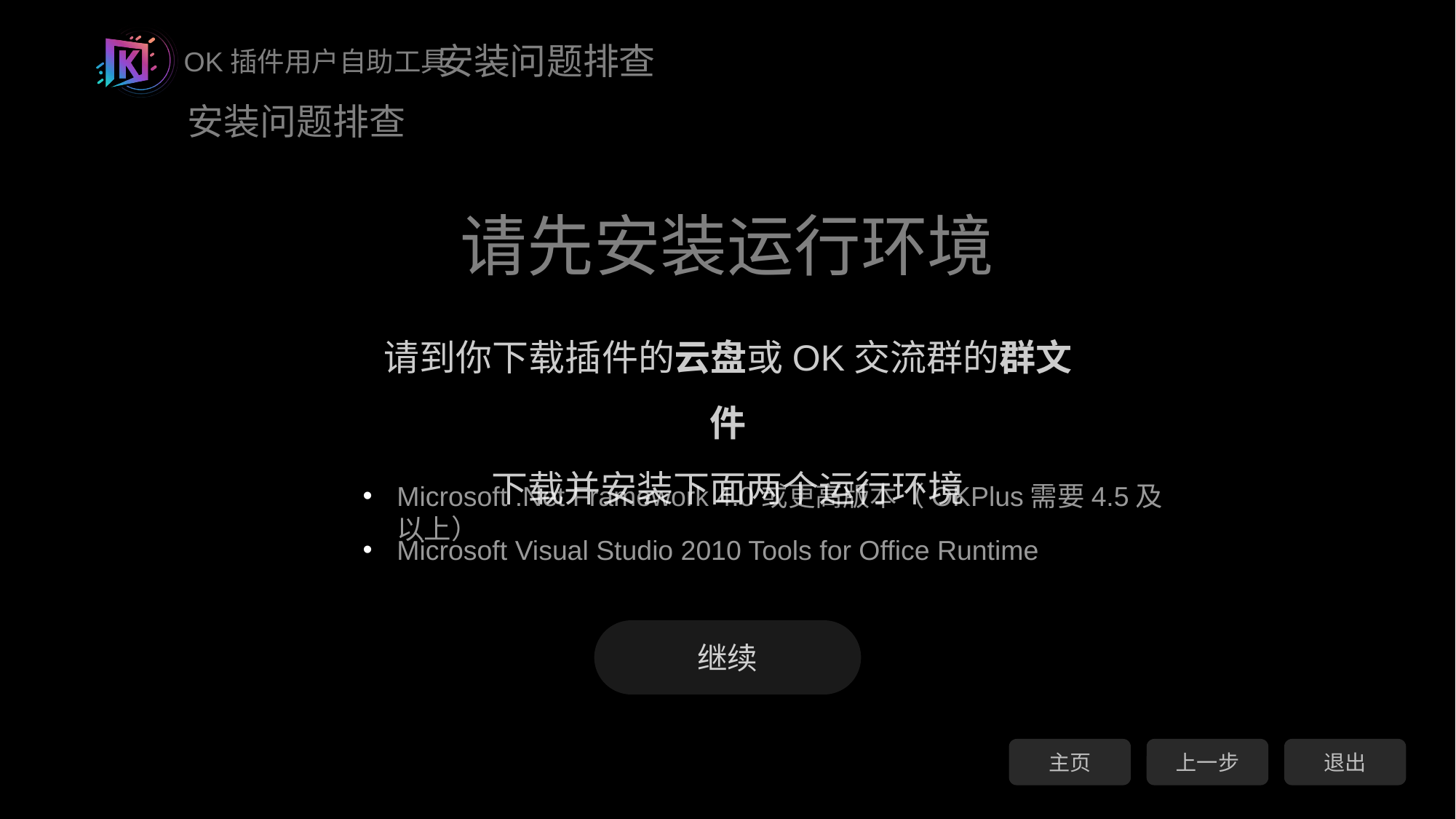

安装问题排查
请先安装运行环境
请到你下载插件的云盘或OK交流群的群文件
下载并安装下面两个运行环境
Microsoft .Net Framework 4.0或更高版本（OKPlus需要4.5及以上）
Microsoft Visual Studio 2010 Tools for Office Runtime
继续